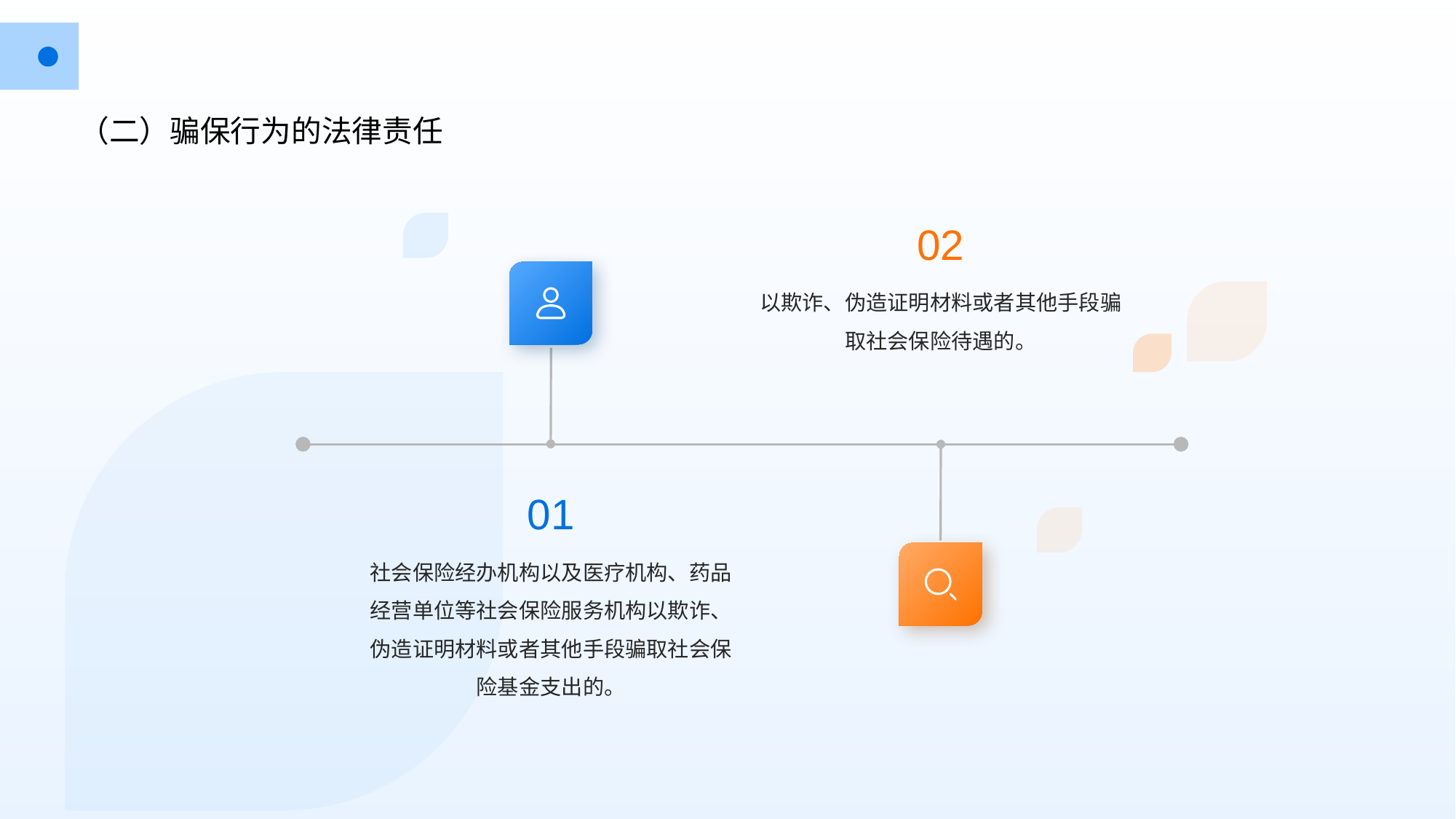

（二）骗保行为的法律责任
02

以欺诈、伪造证明材料或者其他手段骗取社会保险待遇的。

01

社会保险经办机构以及医疗机构、药品经营单位等社会保险服务机构以欺诈、伪造证明材料或者其他手段骗取社会保险基金支出的。